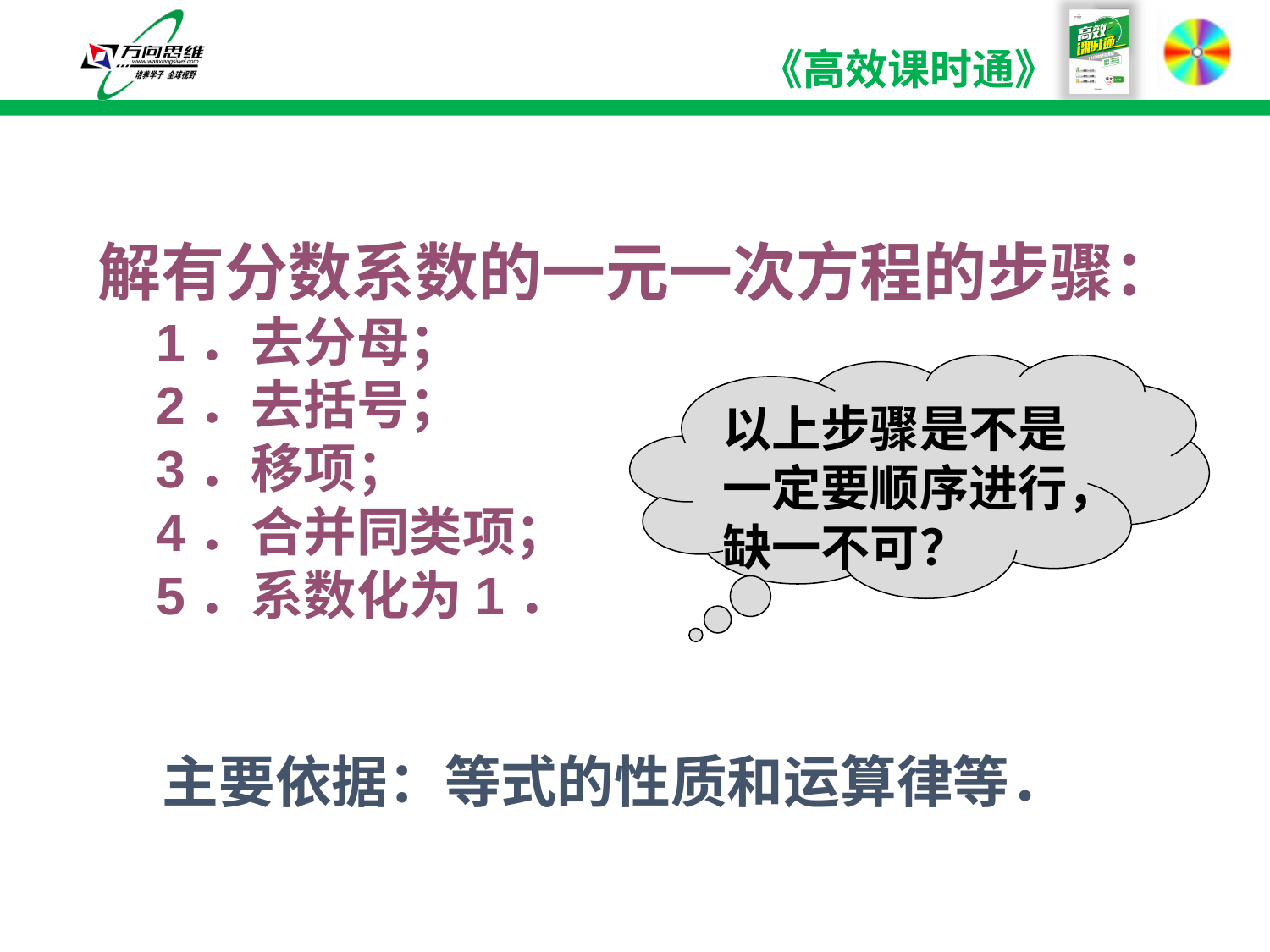

解有分数系数的一元一次方程的步骤：
    1．去分母；
    2．去括号；
    3．移项；
    4．合并同类项；
    5．系数化为1．
以上步骤是不是一定要顺序进行，缺一不可？
主要依据：等式的性质和运算律等．